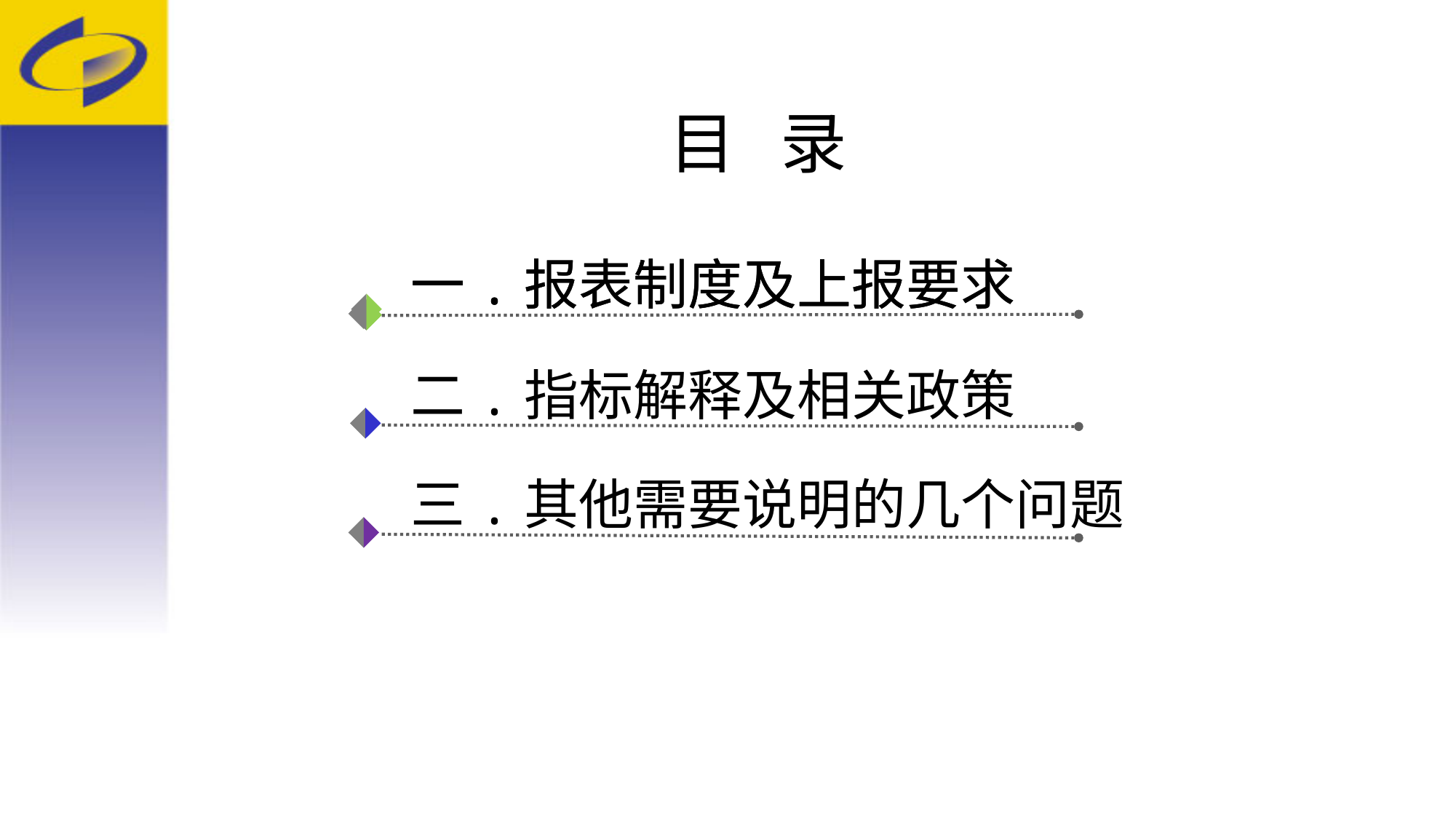

# 目   录
一.报表制度及上报要求
一.报表制度及上报要求

二.指标解释及相关政策

三.其他需要说明的几个问题

2